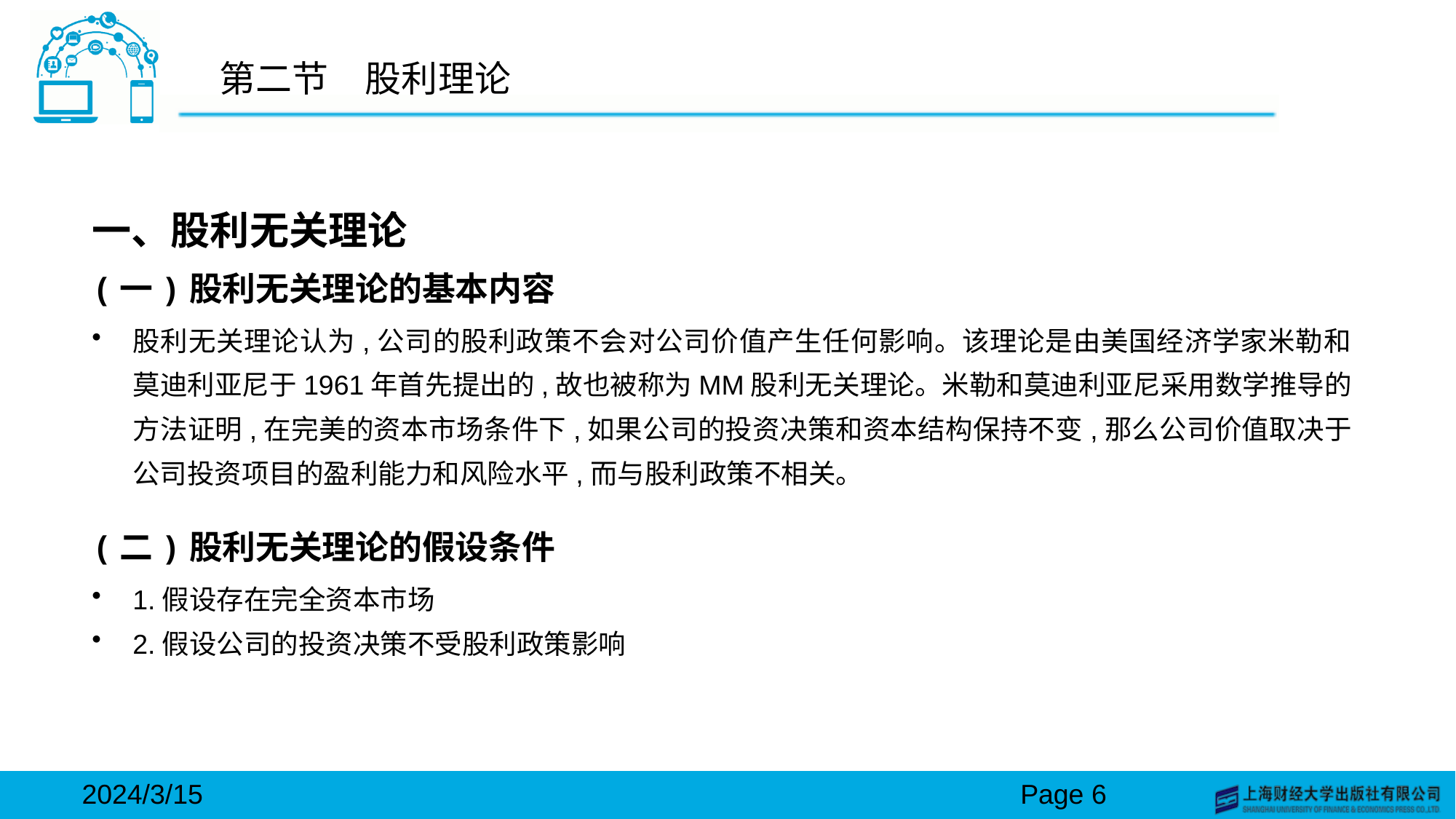

# 第二节　股利理论
一、股利无关理论
(一)股利无关理论的基本内容
股利无关理论认为,公司的股利政策不会对公司价值产生任何影响。该理论是由美国经济学家米勒和莫迪利亚尼于1961年首先提出的,故也被称为MM股利无关理论。米勒和莫迪利亚尼采用数学推导的方法证明,在完美的资本市场条件下,如果公司的投资决策和资本结构保持不变,那么公司价值取决于公司投资项目的盈利能力和风险水平,而与股利政策不相关。
(二)股利无关理论的假设条件
1.假设存在完全资本市场
2.假设公司的投资决策不受股利政策影响

2024/3/15
Page 6